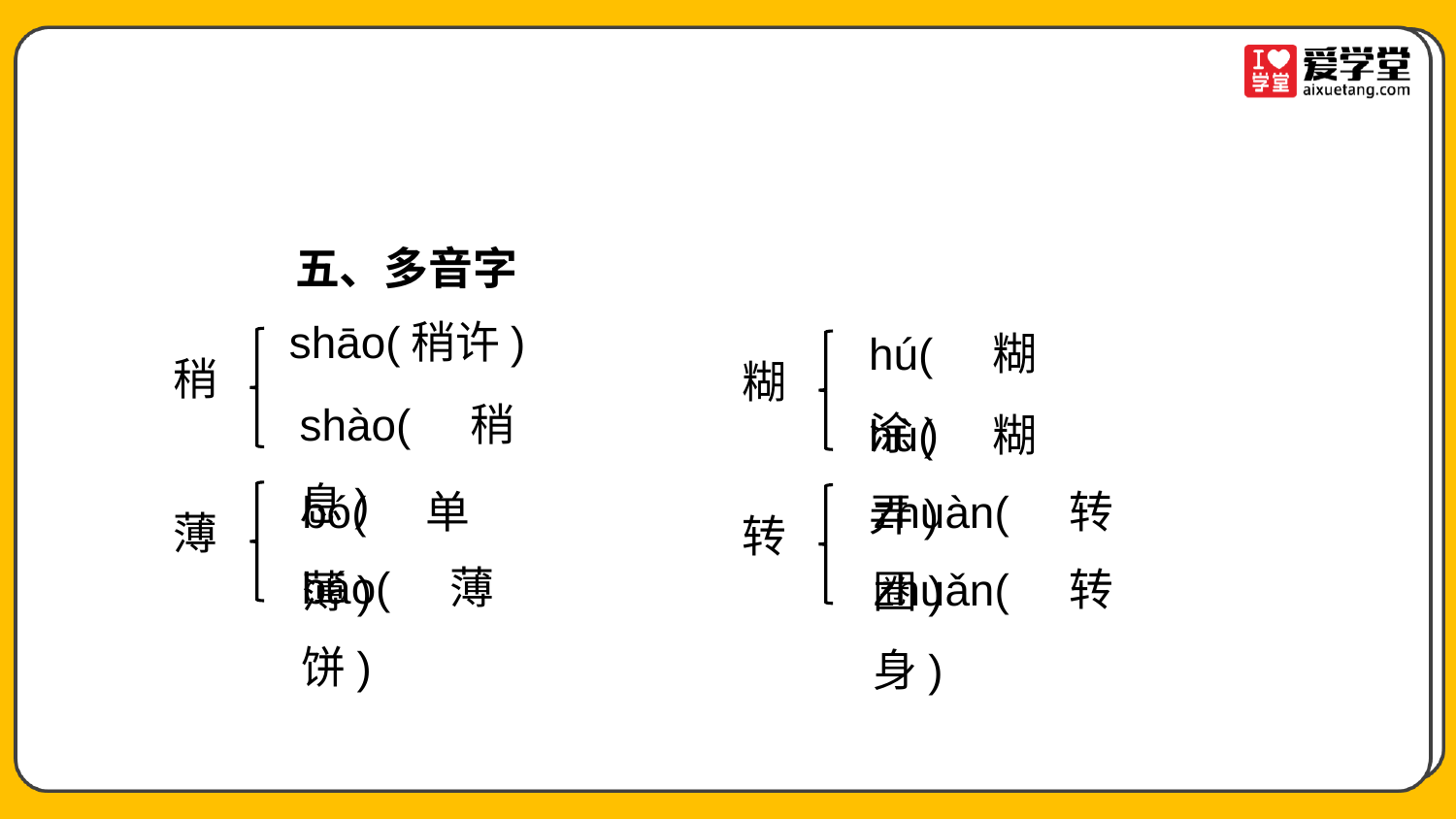

五、多音字

hú(糊涂)
shāo(稍许)

稍
糊
shào(稍息)
hù(糊弄)
zhuàn(转圈)
bó(单薄)

薄
转
báo(薄饼)
zhuǎn(转身)